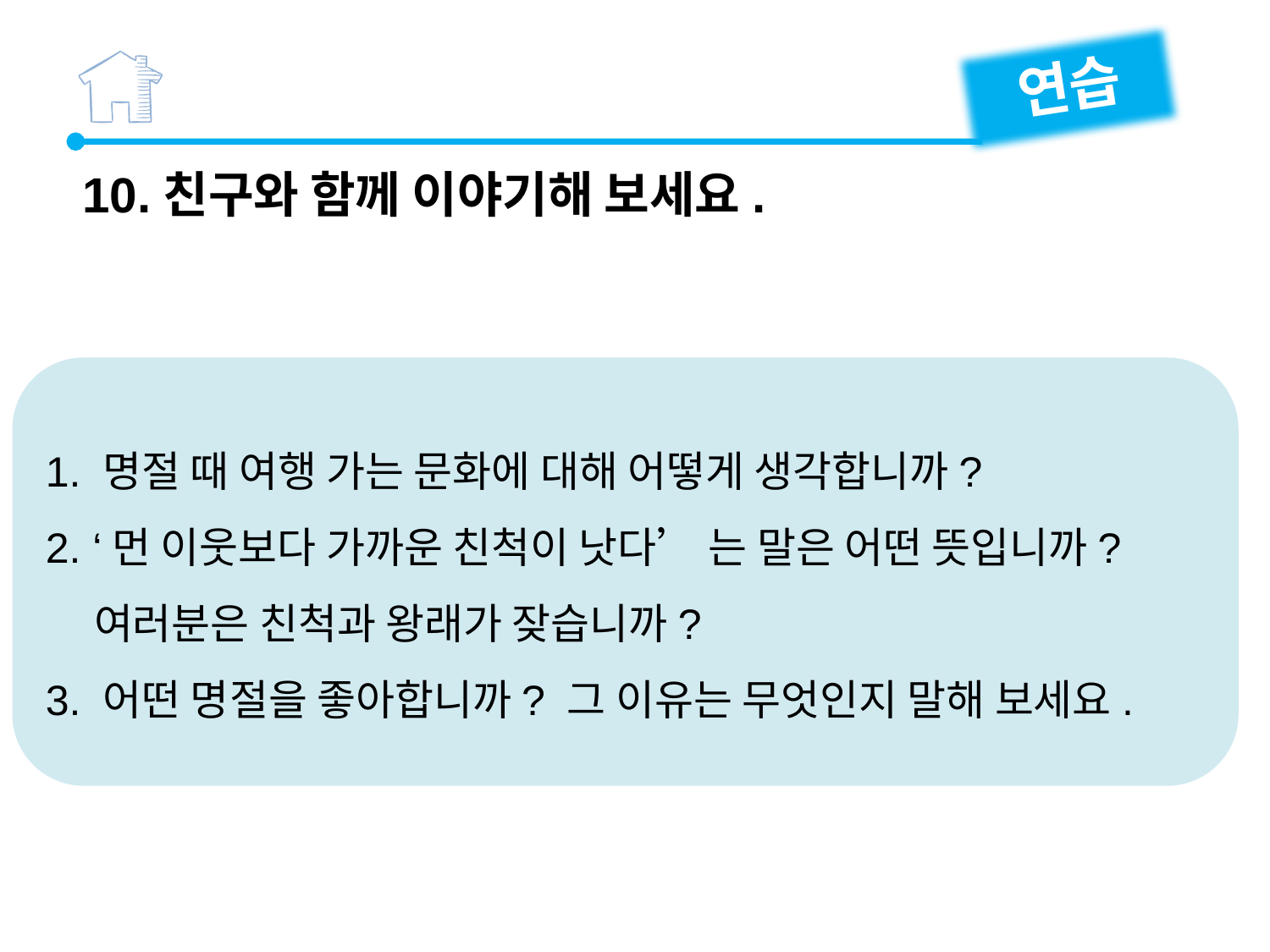

연습

10.친구와 함께 이야기해 보세요.
1. 명절 때 여행 가는 문화에 대해 어떻게 생각합니까?
2. ‘먼 이웃보다 가까운 친척이 낫다’ 는 말은 어떤 뜻입니까?
    여러분은 친척과 왕래가 잦습니까?
3. 어떤 명절을 좋아합니까? 그 이유는 무엇인지 말해 보세요.